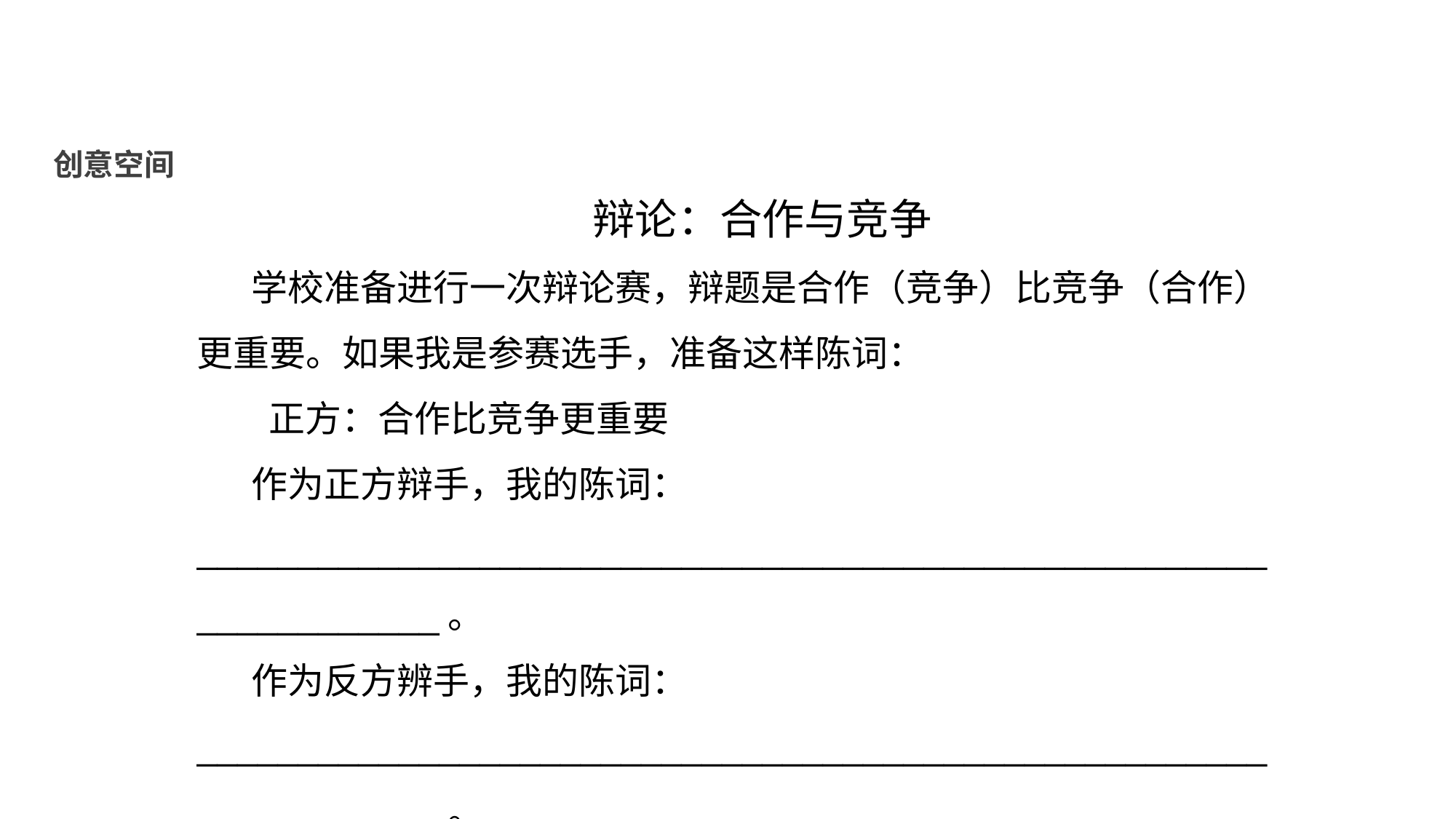

创意空间
辩论：合作与竞争
学校准备进行一次辩论赛，辩题是合作（竞争）比竞争（合作）更重要。如果我是参赛选手，准备这样陈词：
 正方：合作比竞争更重要
作为正方辩手，我的陈词：_________________________________________________________________。
作为反方辨手，我的陈词：_________________________________________________________________。
反方：竞争比合作更重要。